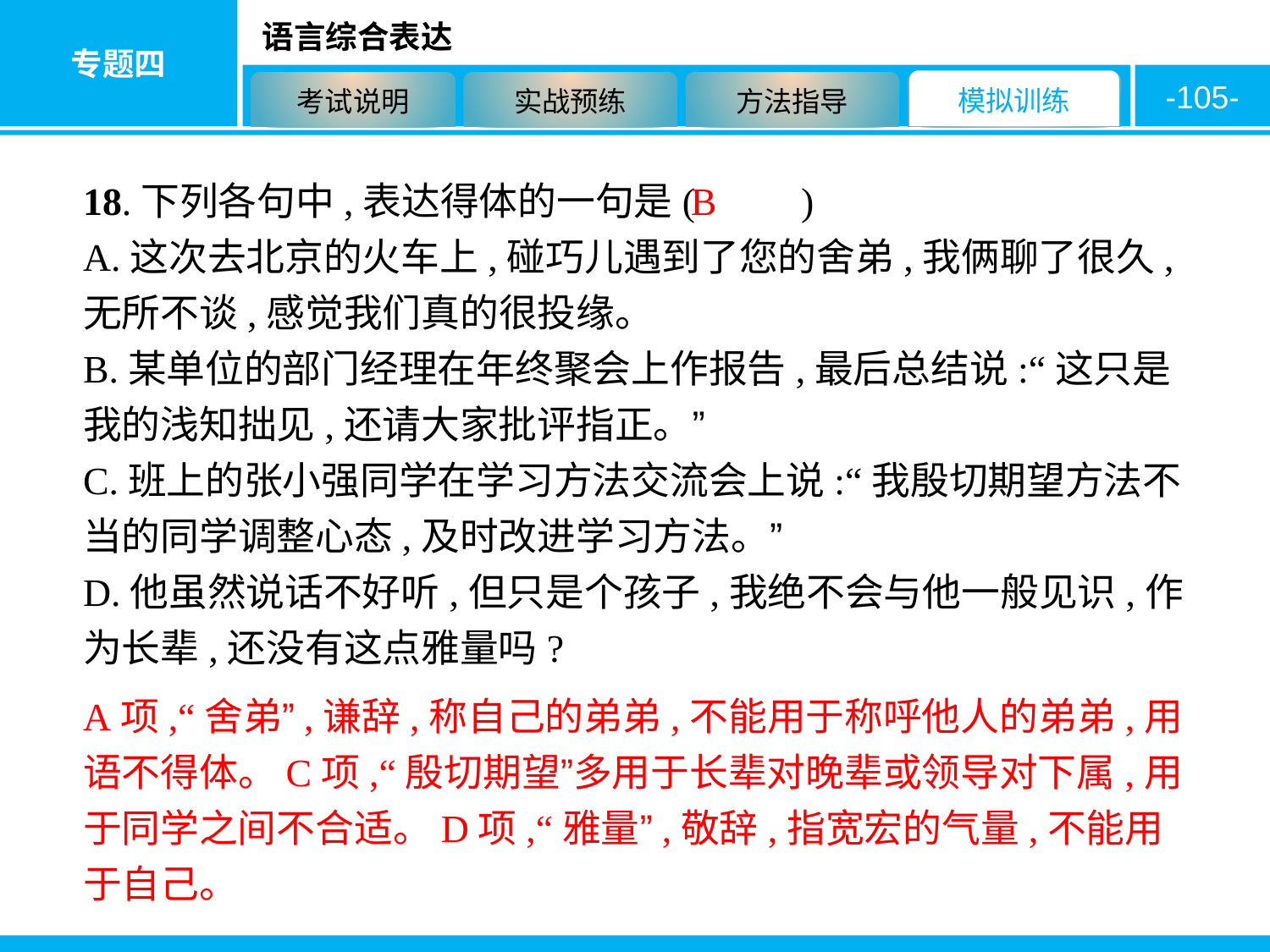

-105-
18.下列各句中,表达得体的一句是( 　　)
A.这次去北京的火车上,碰巧儿遇到了您的舍弟,我俩聊了很久,无所不谈,感觉我们真的很投缘。
B.某单位的部门经理在年终聚会上作报告,最后总结说:“这只是我的浅知拙见,还请大家批评指正。”
C.班上的张小强同学在学习方法交流会上说:“我殷切期望方法不当的同学调整心态,及时改进学习方法。”
D.他虽然说话不好听,但只是个孩子,我绝不会与他一般见识,作为长辈,还没有这点雅量吗?
B
A项,“舍弟”,谦辞,称自己的弟弟,不能用于称呼他人的弟弟,用语不得体。C项,“殷切期望”多用于长辈对晚辈或领导对下属,用于同学之间不合适。D项,“雅量”,敬辞,指宽宏的气量,不能用于自己。